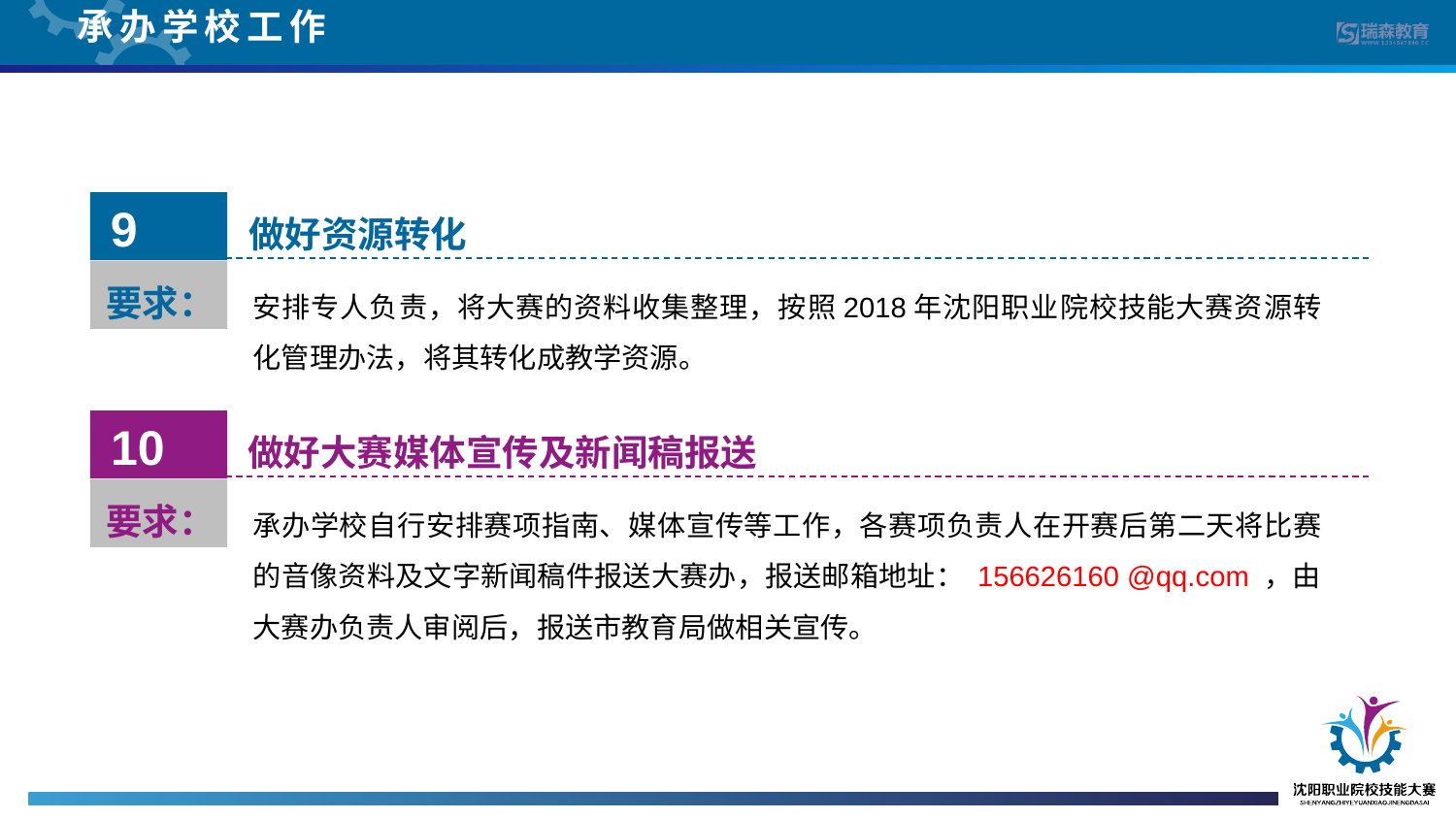

承办学校工作
9
做好资源转化

 要求：

安排专人负责，将大赛的资料收集整理，按照2018年沈阳职业院校技能大赛资源转化管理办法，将其转化成教学资源。
10
做好大赛媒体宣传及新闻稿报送

 要求：

承办学校自行安排赛项指南、媒体宣传等工作，各赛项负责人在开赛后第二天将比赛的音像资料及文字新闻稿件报送大赛办，报送邮箱地址： 156626160 @qq.com ，由大赛办负责人审阅后，报送市教育局做相关宣传。